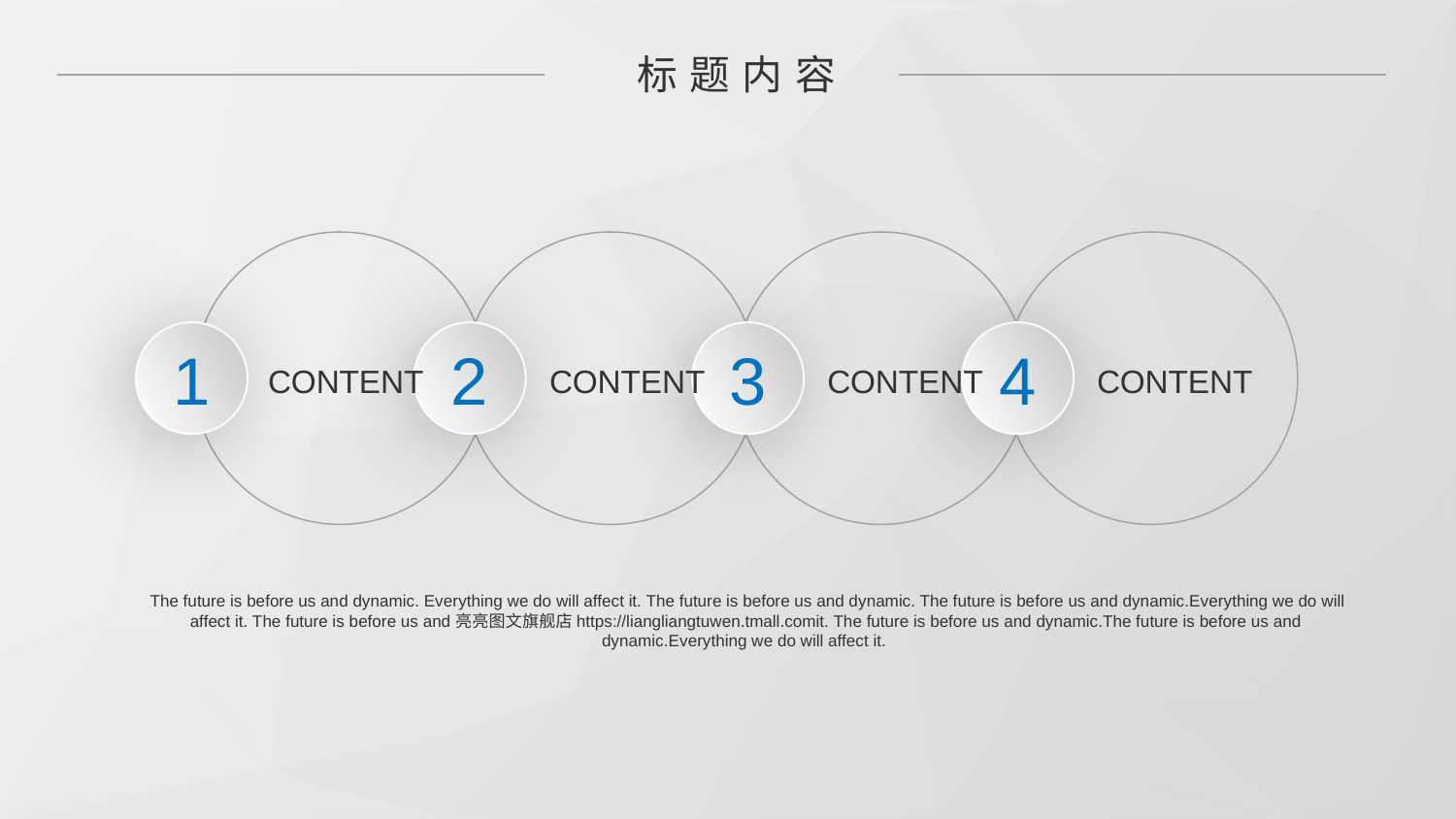

标题内容

1
2
3
4
CONTENT
CONTENT
CONTENT
CONTENT
 The future is before us and dynamic. Everything we do will affect it. The future is before us and dynamic. The future is before us and dynamic.Everything we do will affect it. The future is before us and亮亮图文旗舰店https://liangliangtuwen.tmall.comit. The future is before us and dynamic.The future is before us and dynamic.Everything we do will affect it.